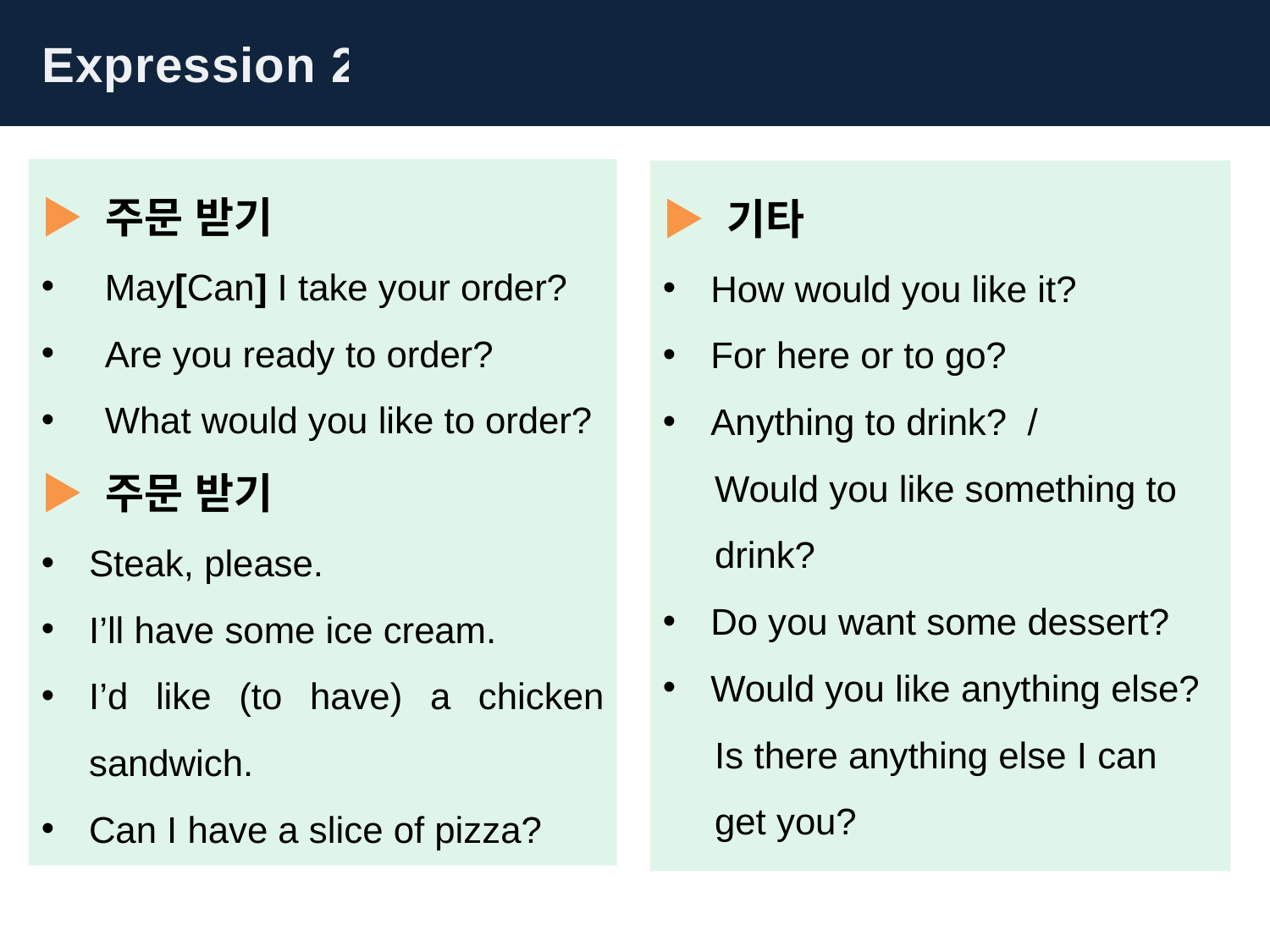

Expression 2
▶ 주문 받기
May[Can] I take your order?
Are you ready to order?
What would you like to order?
▶ 주문 받기
Steak, please.
I’ll have some ice cream.
I’d like (to have) a chicken sandwich.
Can I have a slice of pizza?

▶ 기타
How would you like it?
For here or to go?
Anything to drink?  /
     Would you like something to
     drink?
Do you want some dessert?
Would you like anything else?
     Is there anything else I can
     get you?